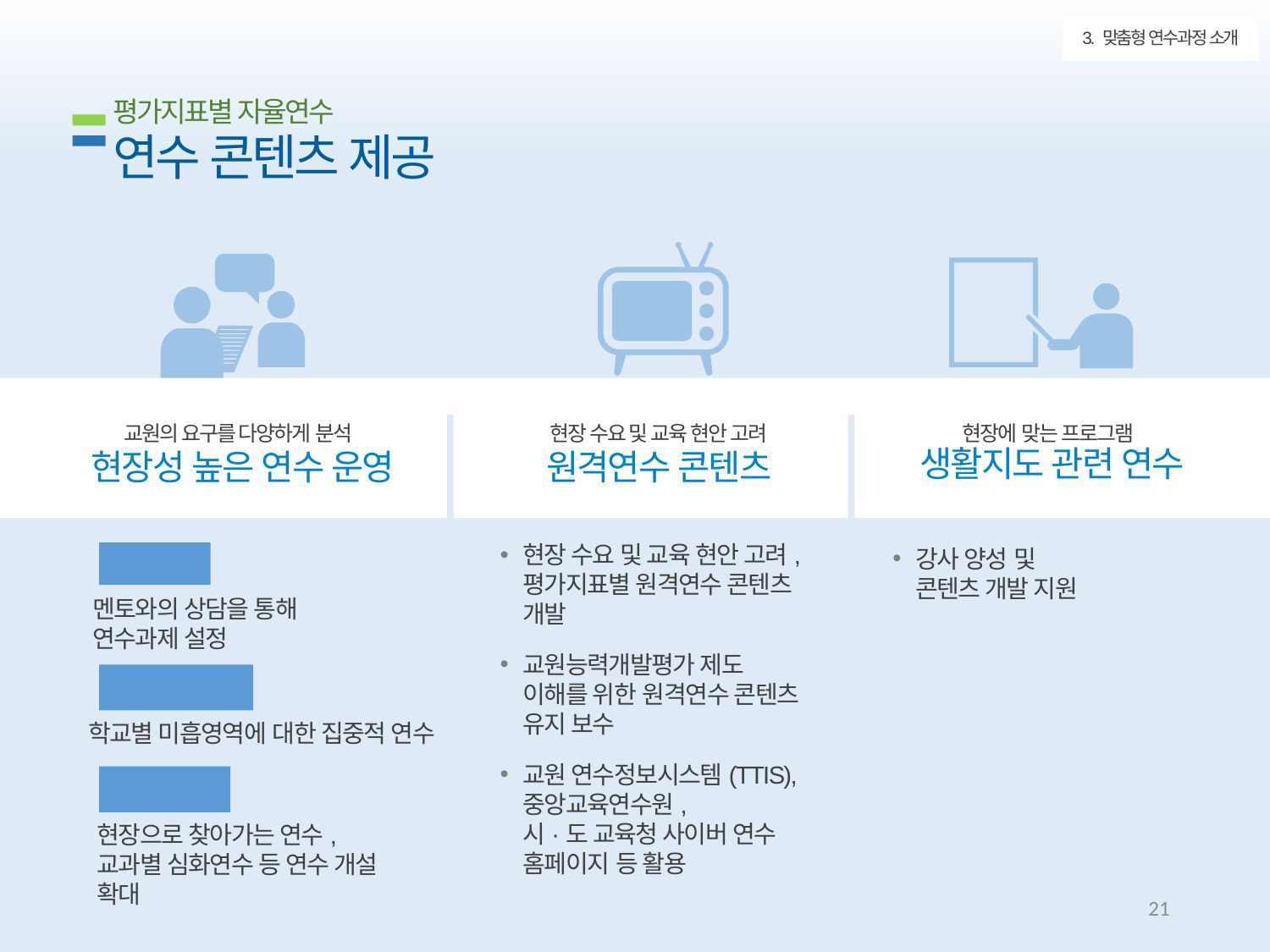

3. 맞춤형 연수과정 소개
평가지표별 자율연수

연수 콘텐츠 제공

교원의 요구를 다양하게 분석
현장성 높은 연수 운영
현장 수요 및 교육 현안 고려
원격연수 콘텐츠
현장에 맞는 프로그램
생활지도 관련 연수

현장 수요 및 교육 현안 고려, 평가지표별 원격연수 콘텐츠 개발
교원능력개발평가 제도
이해를 위한 원격연수 콘텐츠
유지 보수
교원 연수정보시스템(TTIS), 중앙교육연수원,
시·도 교육청 사이버 연수 홈페이지 등 활용
강사 양성 및
콘텐츠 개발 지원
개인 연수
멘토와의 상담을 통해
연수과제 설정
학교단위 연수
학교별 미흡영역에 대한 집중적 연수
연수원 연수
현장으로 찾아가는 연수, 교과별 심화연수 등 연수 개설 확대
21